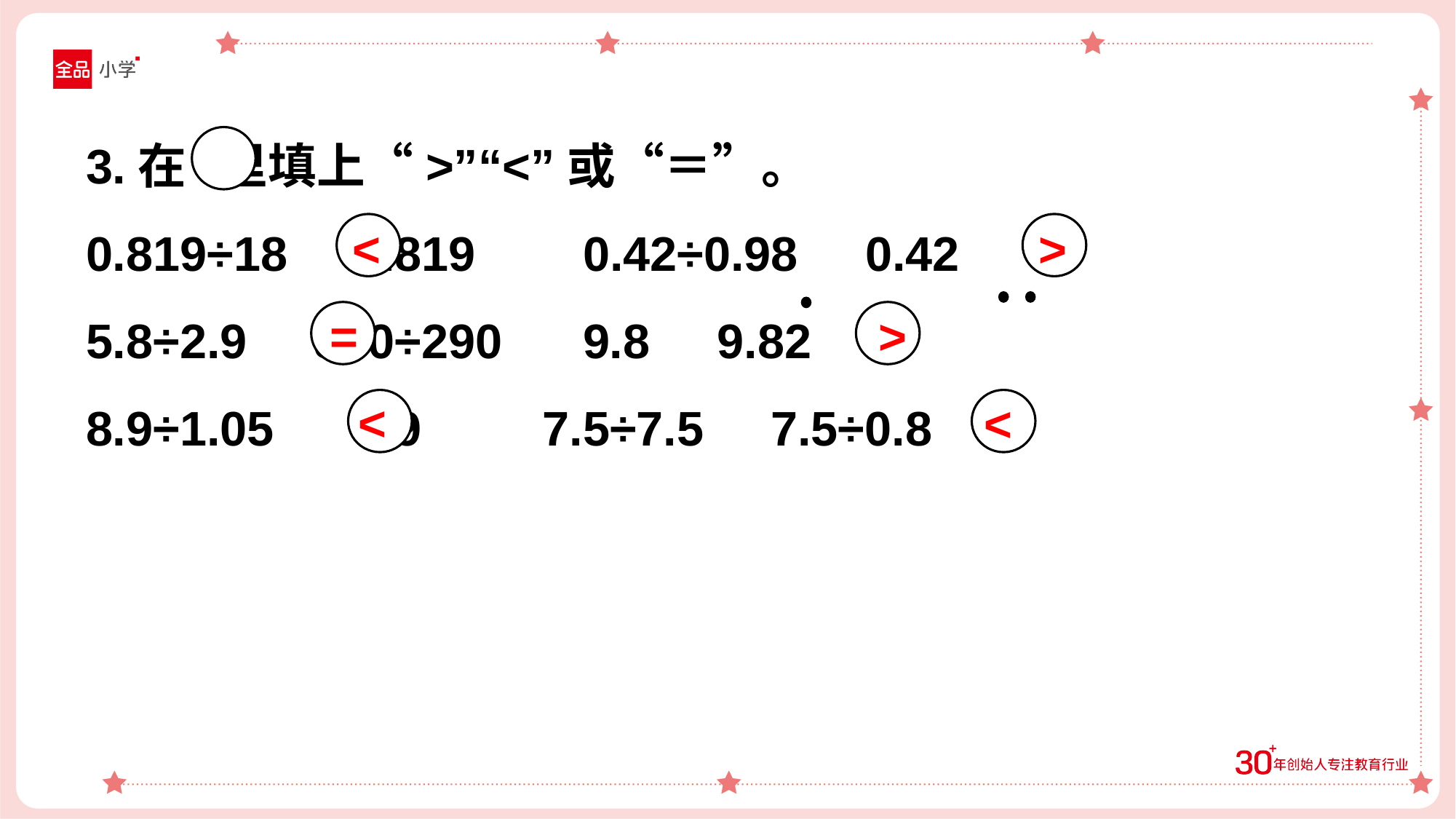

3.在   里填上“>”“<”或“＝”。
0.819÷18     0.819        0.42÷0.98     0.42
5.8÷2.9     580÷290      9.8     9.82
8.9÷1.05      8.9         7.5÷7.5     7.5÷0.8

<
>

=
>

<
<